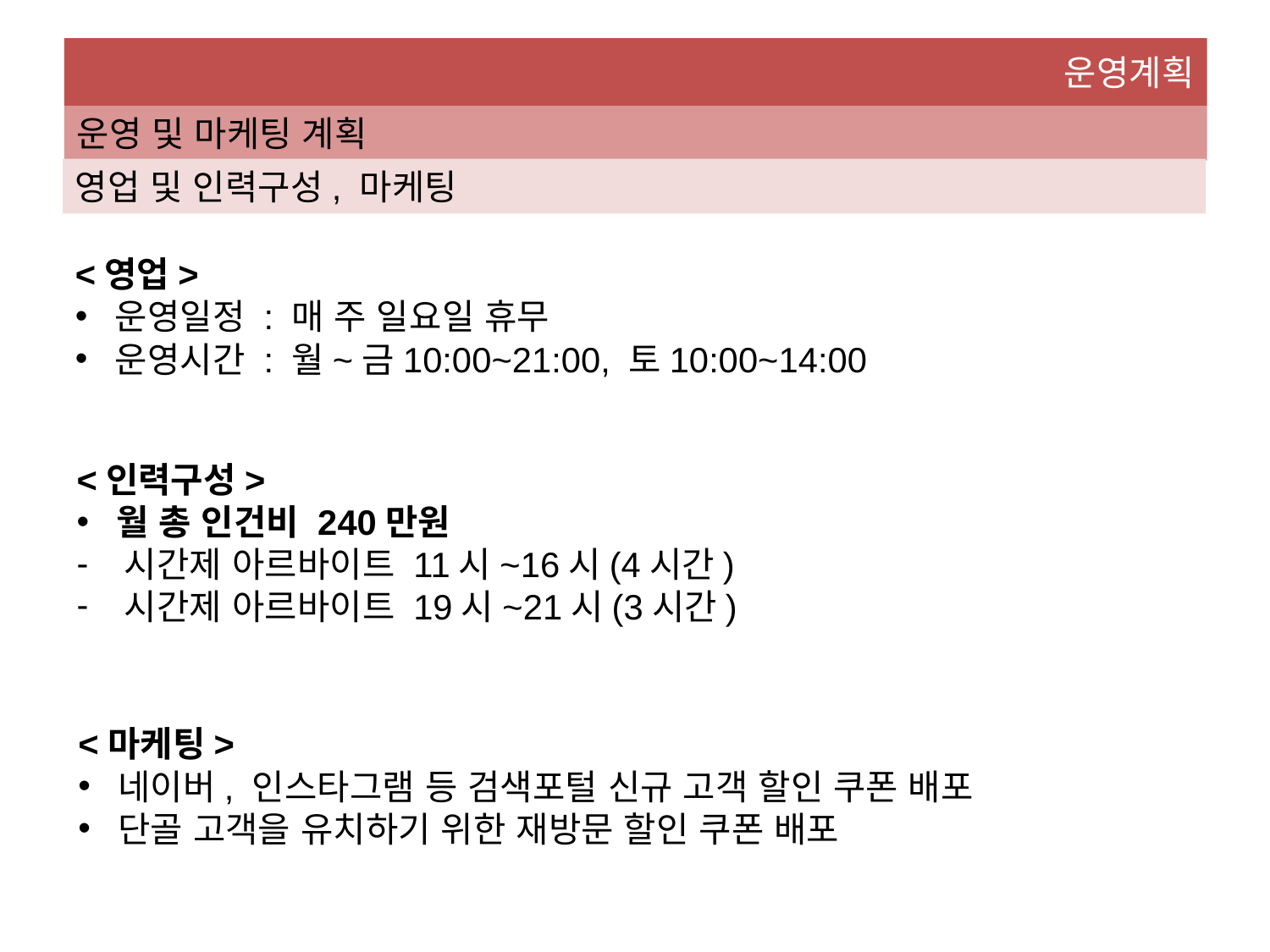

운영계획
운영 및 마케팅 계획
영업 및 인력구성, 마케팅
<영업>
운영일정 : 매 주 일요일 휴무
운영시간 : 월~금10:00~21:00, 토10:00~14:00
<인력구성>
월 총 인건비 240만원
시간제 아르바이트 11시~16시(4시간)
시간제 아르바이트 19시~21시(3시간)
<마케팅>
네이버, 인스타그램 등 검색포털 신규 고객 할인 쿠폰 배포
단골 고객을 유치하기 위한 재방문 할인 쿠폰 배포